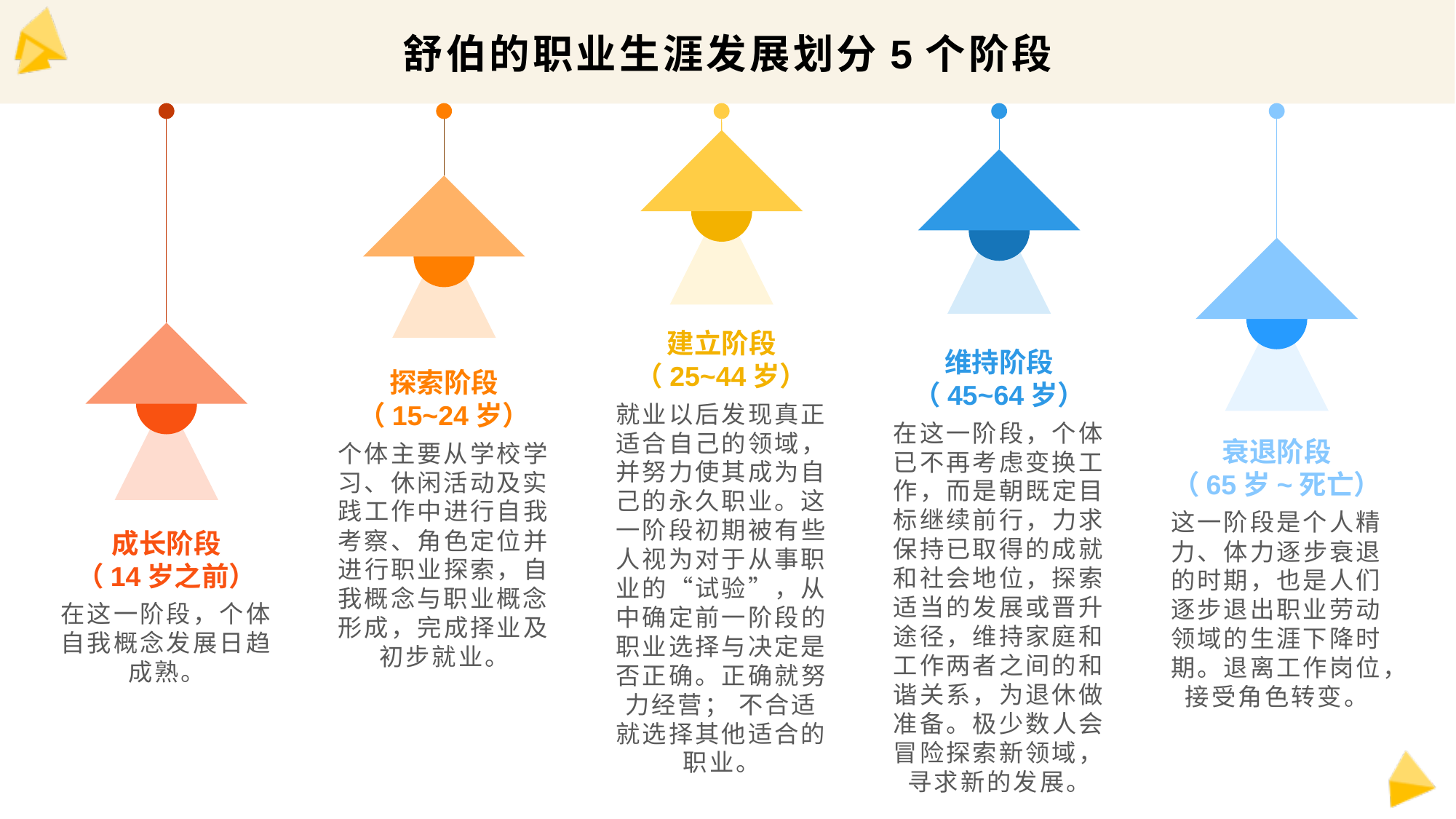

# 舒伯的职业生涯发展划分5个阶段

建立阶段
（25~44岁）
维持阶段
（45~64岁）

探索阶段
（15~24岁）

就业以后发现真正适合自己的领域，并努力使其成为自己的永久职业。这一阶段初期被有些人视为对于从事职业的“试验”，从中确定前一阶段的职业选择与决定是否正确。正确就努力经营； 不合适就选择其他适合的职业。

在这一阶段，个体已不再考虑变换工作，而是朝既定目标继续前行，力求保持已取得的成就和社会地位，探索适当的发展或晋升途径，维持家庭和工作两者之间的和谐关系，为退休做准备。极少数人会冒险探索新领域，寻求新的发展。
个体主要从学校学习、休闲活动及实践工作中进行自我考察、角色定位并进行职业探索，自我概念与职业概念形成，完成择业及初步就业。
衰退阶段
（65岁~死亡）
这一阶段是个人精力、体力逐步衰退的时期，也是人们逐步退出职业劳动领域的生涯下降时期。退离工作岗位，接受角色转变。
成长阶段
（14岁之前）
在这一阶段，个体自我概念发展日趋成熟。